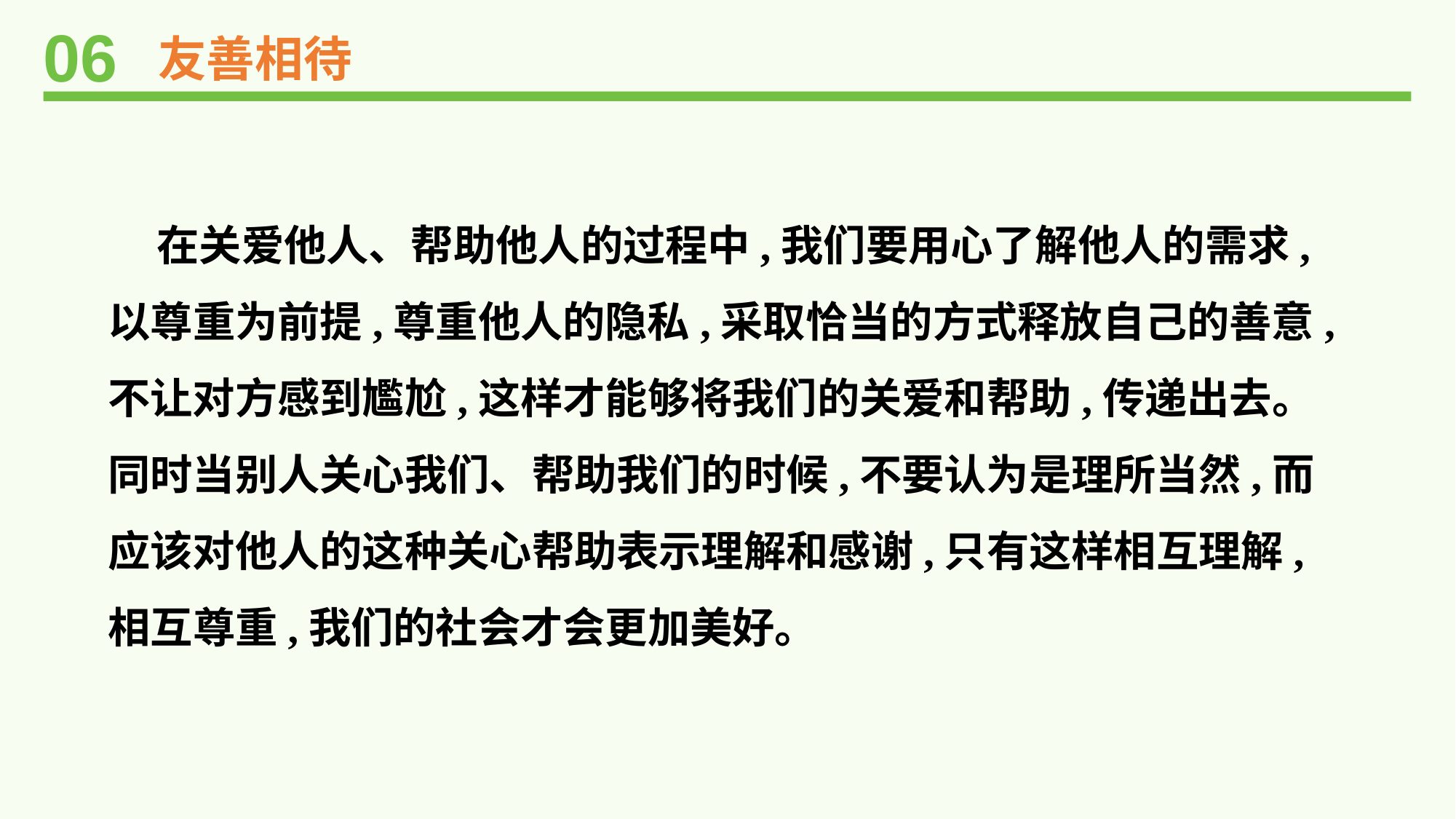

06
友善相待

    在关爱他人、帮助他人的过程中,我们要用心了解他人的需求,以尊重为前提,尊重他人的隐私,采取恰当的方式释放自己的善意,不让对方感到尷尬,这样才能够将我们的关爱和帮助,传递出去。同时当别人关心我们、帮助我们的时候,不要认为是理所当然,而应该对他人的这种关心帮助表示理解和感谢,只有这样相互理解,相互尊重,我们的社会才会更加美好。